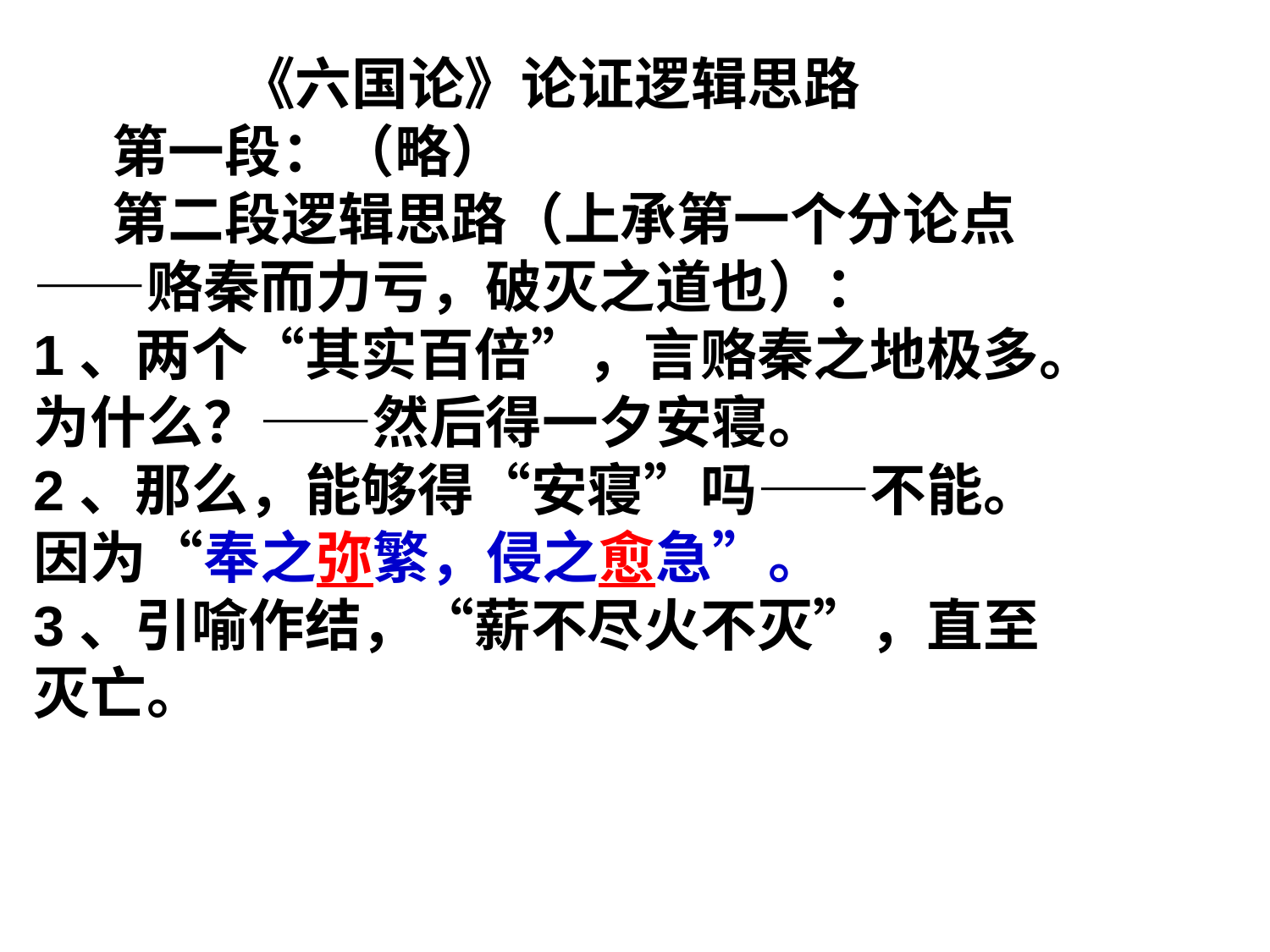

《六国论》论证逻辑思路
     第一段：（略）
     第二段逻辑思路（上承第一个分论点——赂秦而力亏，破灭之道也）：
1、两个“其实百倍”，言赂秦之地极多。为什么？——然后得一夕安寝。
2、那么，能够得“安寝”吗——不能。因为“奉之弥繁，侵之愈急”。
3、引喻作结，“薪不尽火不灭”，直至灭亡。